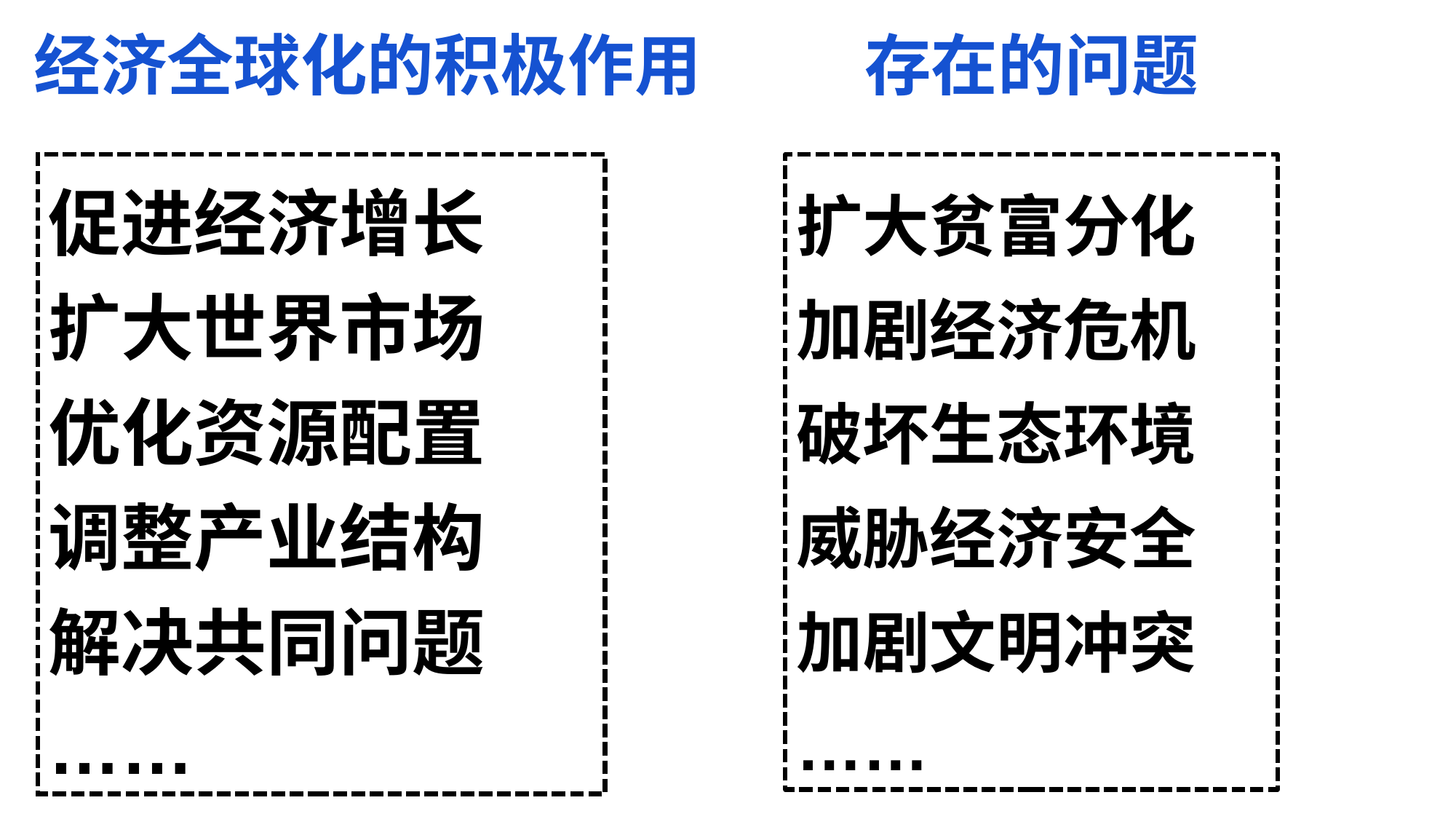

经济全球化的积极作用
存在的问题
促进经济增长
扩大世界市场
优化资源配置
调整产业结构
解决共同问题
……
扩大贫富分化
加剧经济危机
破坏生态环境
威胁经济安全
加剧文明冲突
……